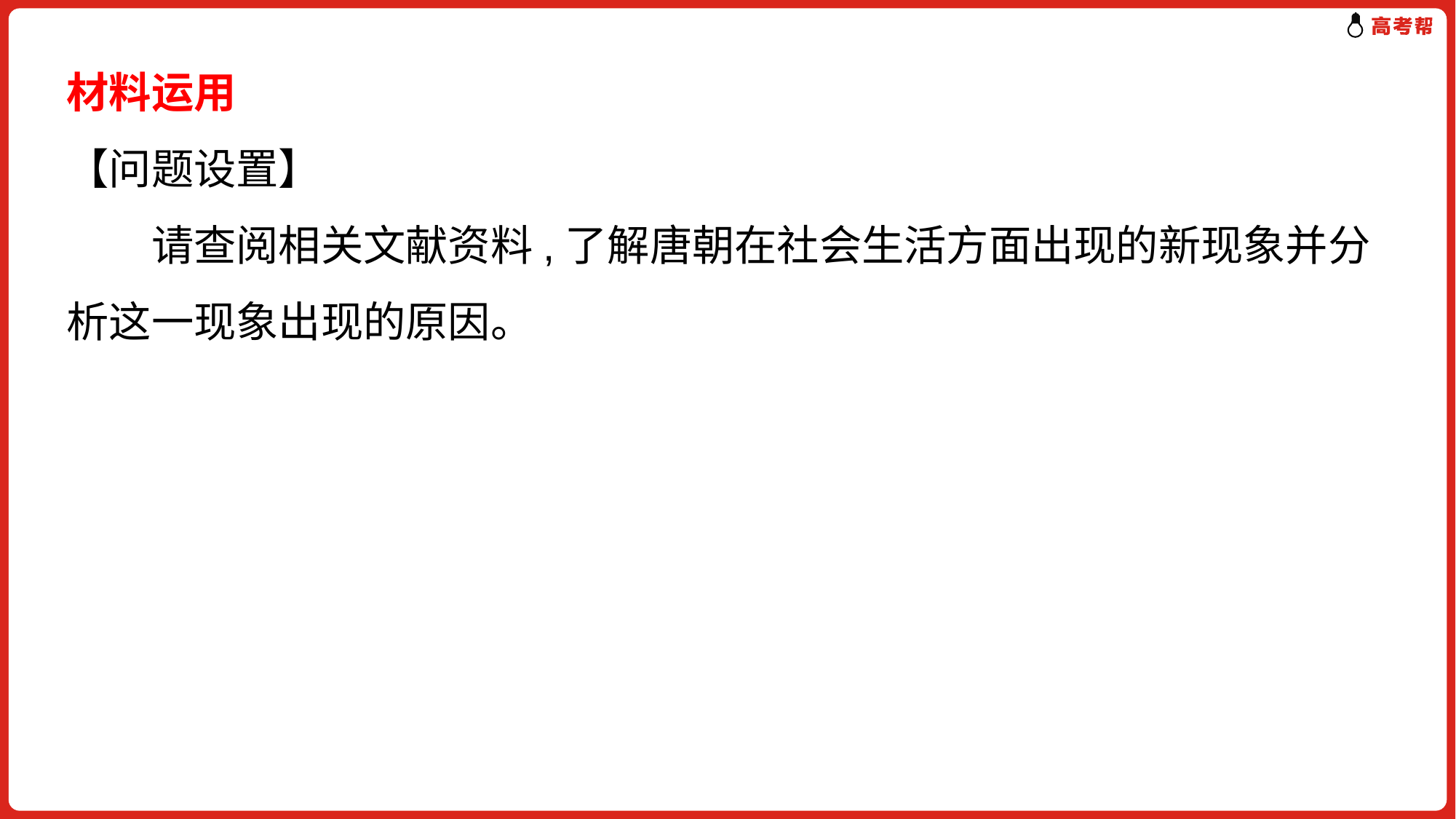

材料运用
【问题设置】
　　请查阅相关文献资料,了解唐朝在社会生活方面出现的新现象并分析这一现象出现的原因。